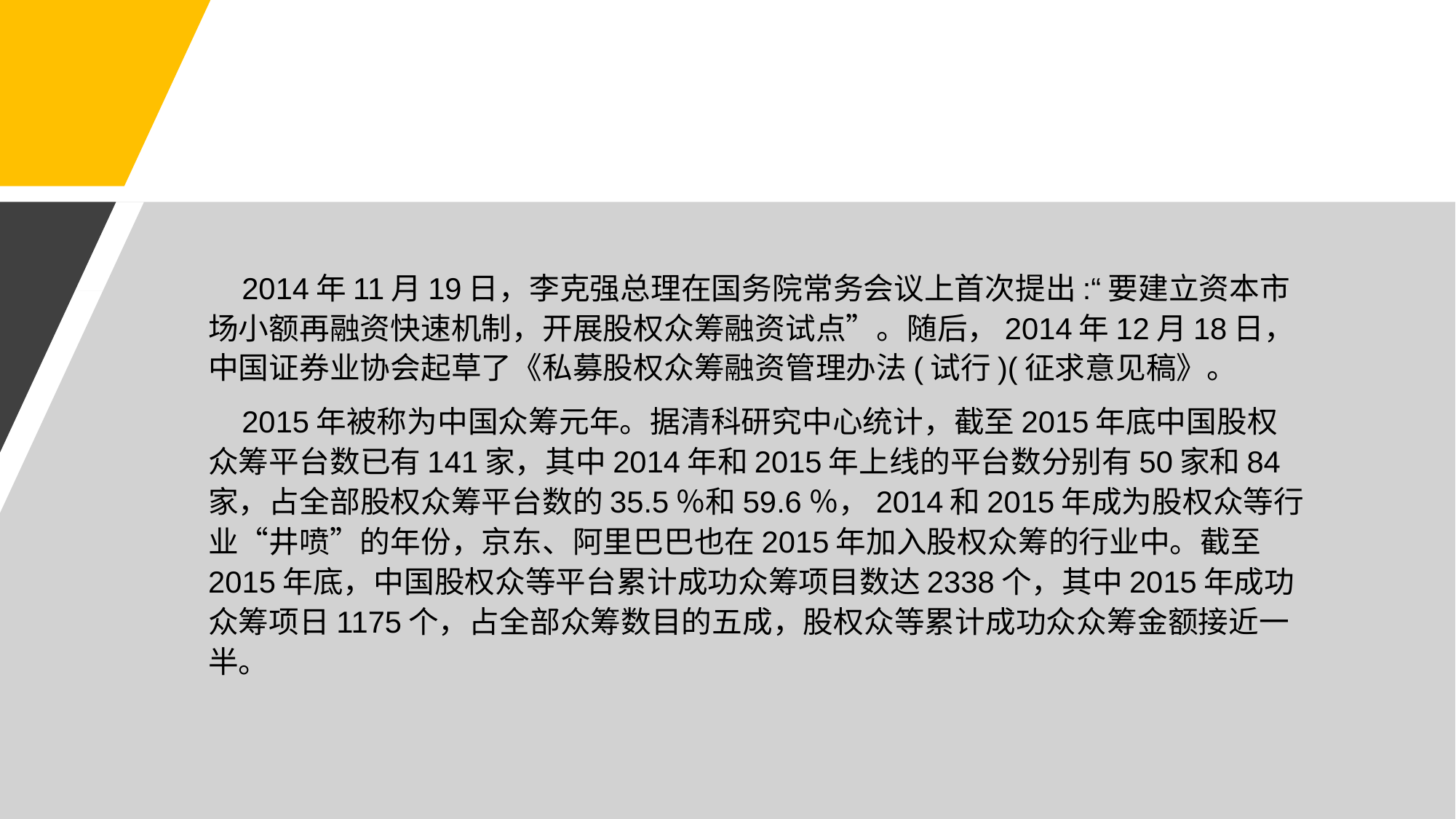

#

    2014年11月19日，李克强总理在国务院常务会议上首次提出:“要建立资本市场小额再融资快速机制，开展股权众筹融资试点”。随后，2014年12月18日，中国证券业协会起草了《私募股权众筹融资管理办法(试行)(征求意见稿》。
    2015年被称为中国众筹元年。据清科研究中心统计，截至2015年底中国股权众筹平台数已有141家，其中2014年和2015年上线的平台数分别有50家和84家，占全部股权众筹平台数的35.5％和59.6％，2014和2015年成为股权众等行业“井喷”的年份，京东、阿里巴巴也在2015年加入股权众筹的行业中。截至2015年底，中国股权众等平台累计成功众筹项目数达2338个，其中2015年成功众筹项日1175个，占全部众筹数目的五成，股权众等累计成功众众筹金额接近一半。